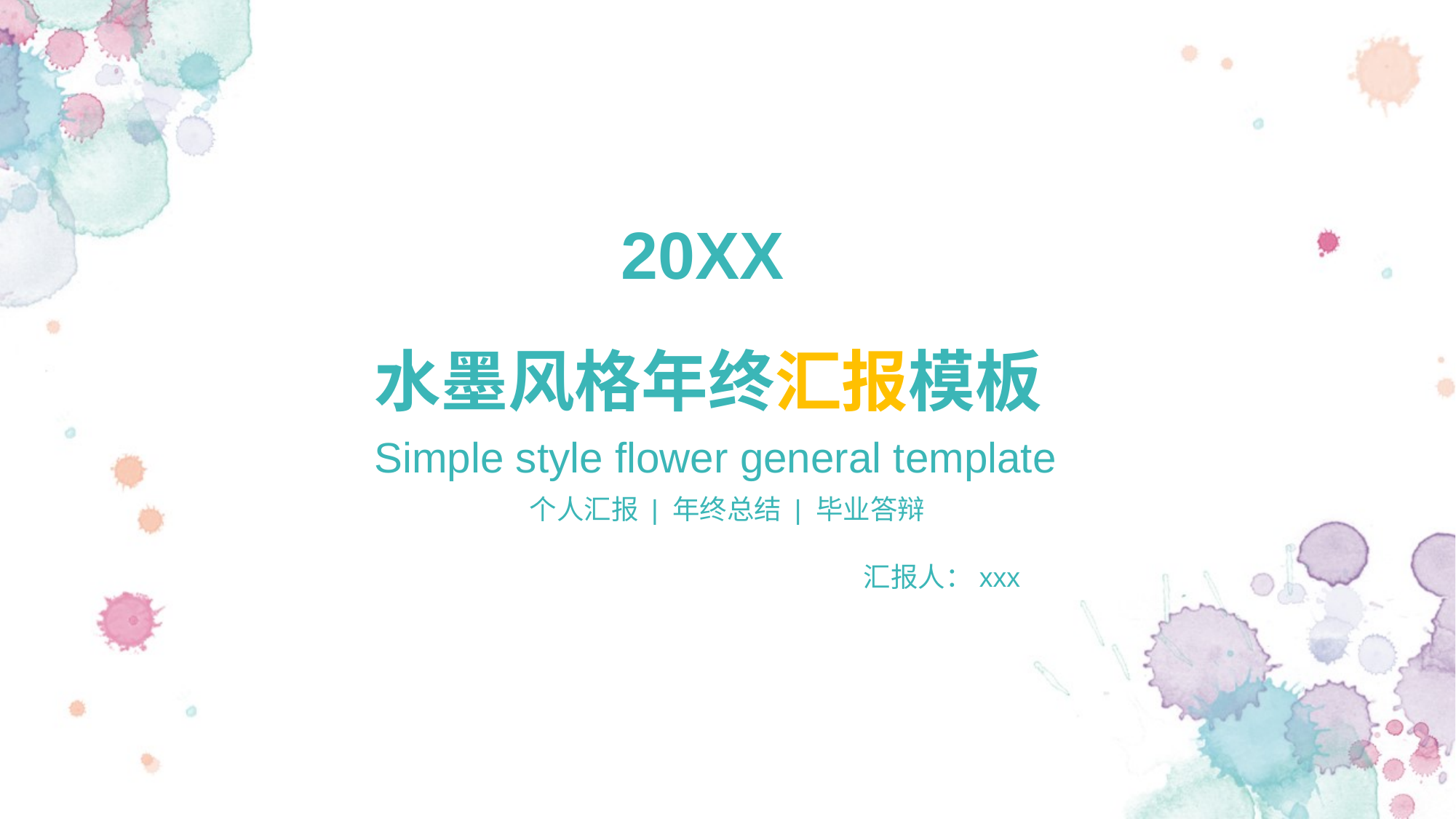

20XX
水墨风格年终汇报模板
Simple style flower general template
个人汇报 | 年终总结 | 毕业答辩
汇报人：xxx